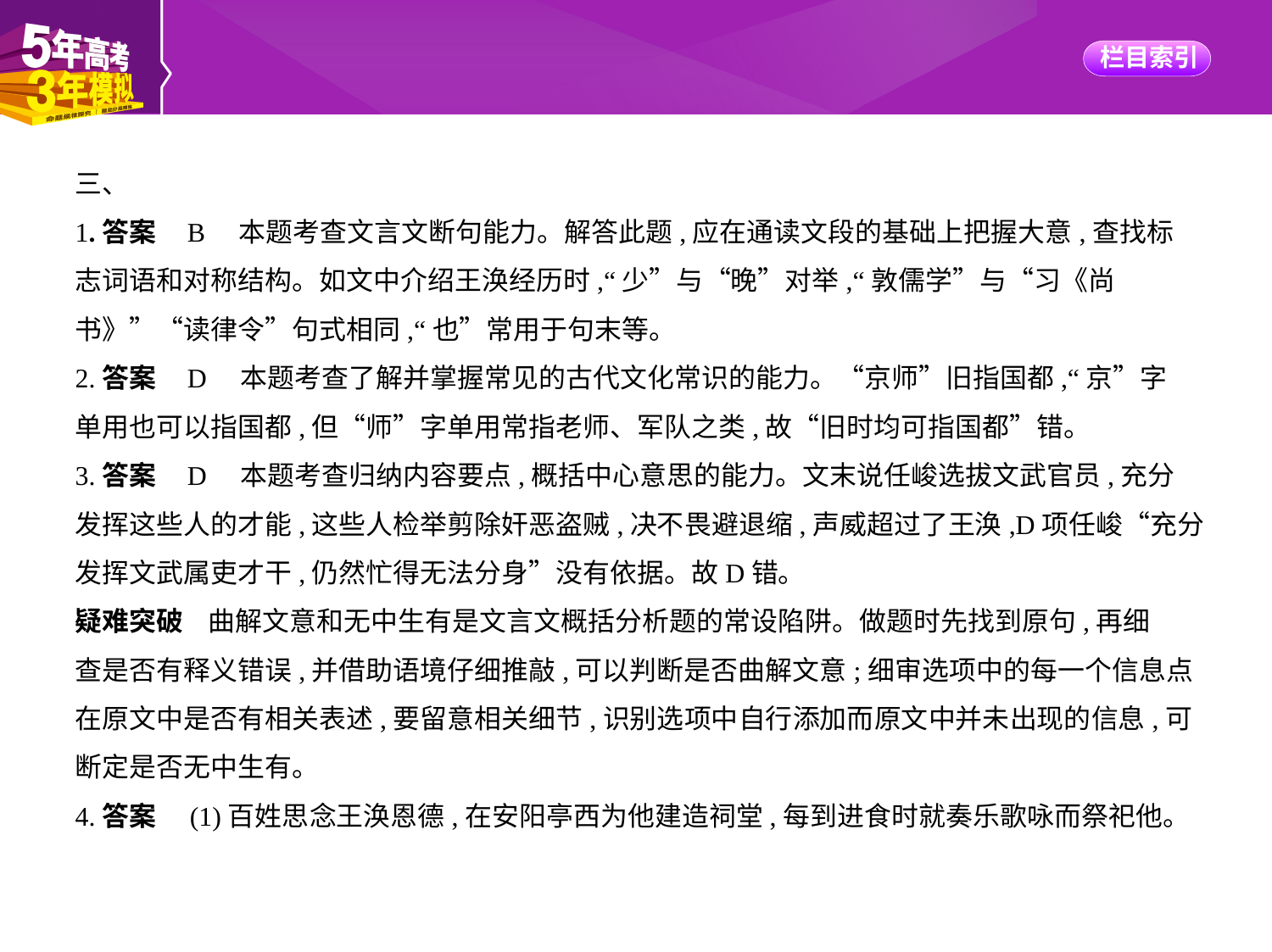

三、
1.答案    B　本题考查文言文断句能力。解答此题,应在通读文段的基础上把握大意,查找标
志词语和对称结构。如文中介绍王涣经历时,“少”与“晚”对举,“敦儒学”与“习《尚
书》”“读律令”句式相同,“也”常用于句末等。
2.答案    D　本题考查了解并掌握常见的古代文化常识的能力。“京师”旧指国都,“京”字
单用也可以指国都,但“师”字单用常指老师、军队之类,故“旧时均可指国都”错。
3.答案    D    本题考查归纳内容要点,概括中心意思的能力。文末说任峻选拔文武官员,充分
发挥这些人的才能,这些人检举剪除奸恶盗贼,决不畏避退缩,声威超过了王涣,D项任峻“充分
发挥文武属吏才干,仍然忙得无法分身”没有依据。故D错。
疑难突破    曲解文意和无中生有是文言文概括分析题的常设陷阱。做题时先找到原句,再细
查是否有释义错误,并借助语境仔细推敲,可以判断是否曲解文意;细审选项中的每一个信息点
在原文中是否有相关表述,要留意相关细节,识别选项中自行添加而原文中并未出现的信息,可
断定是否无中生有。
4.答案　(1)百姓思念王涣恩德,在安阳亭西为他建造祠堂,每到进食时就奏乐歌咏而祭祀他。